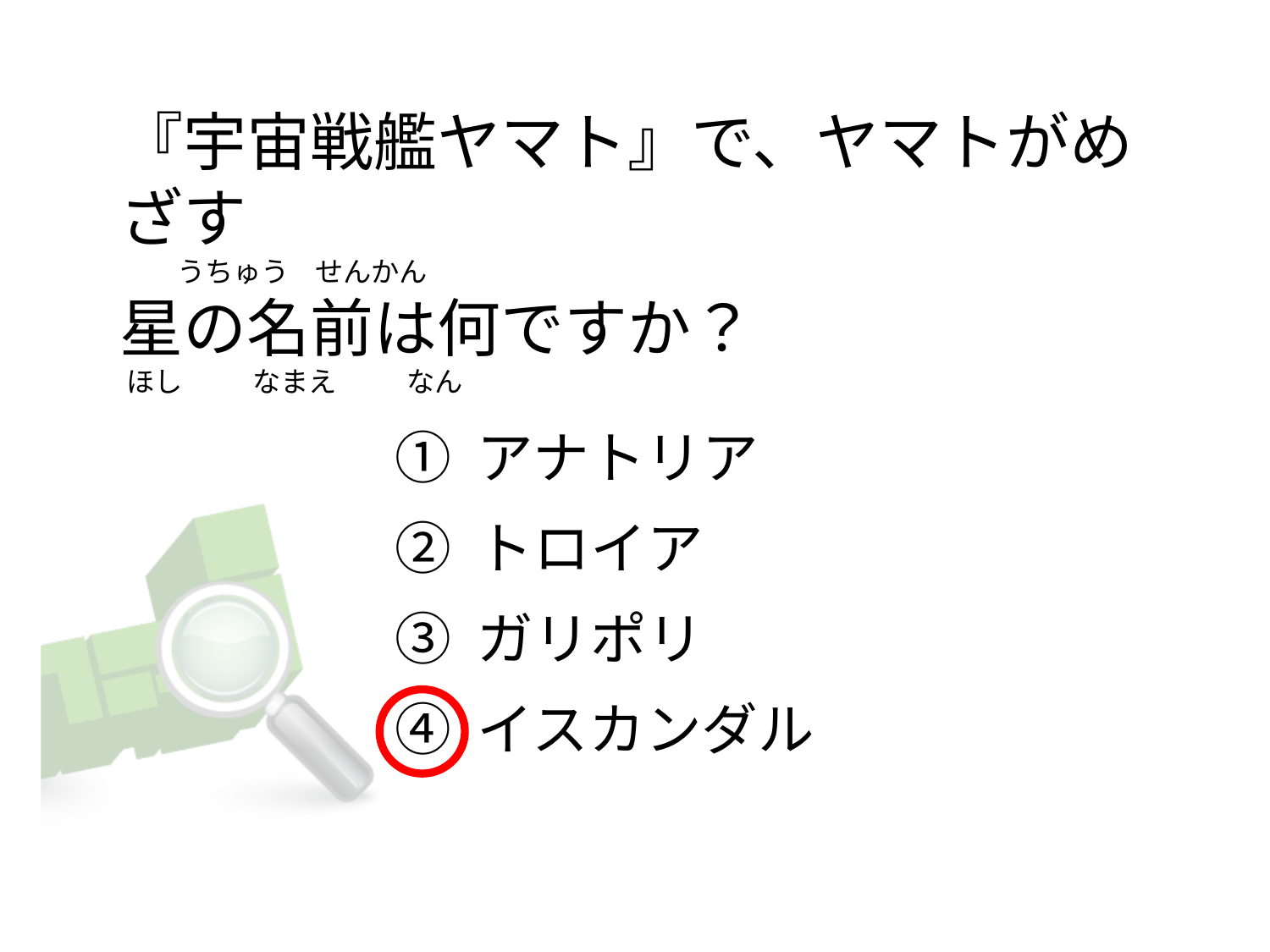

# 『宇宙戦艦ヤマト』で、ヤマトがめざす          うちゅう    せんかん 星の名前は何ですか？  ほし           なまえ           なん
① アナトリア
② トロイア
③ ガリポリ
④ イスカンダル